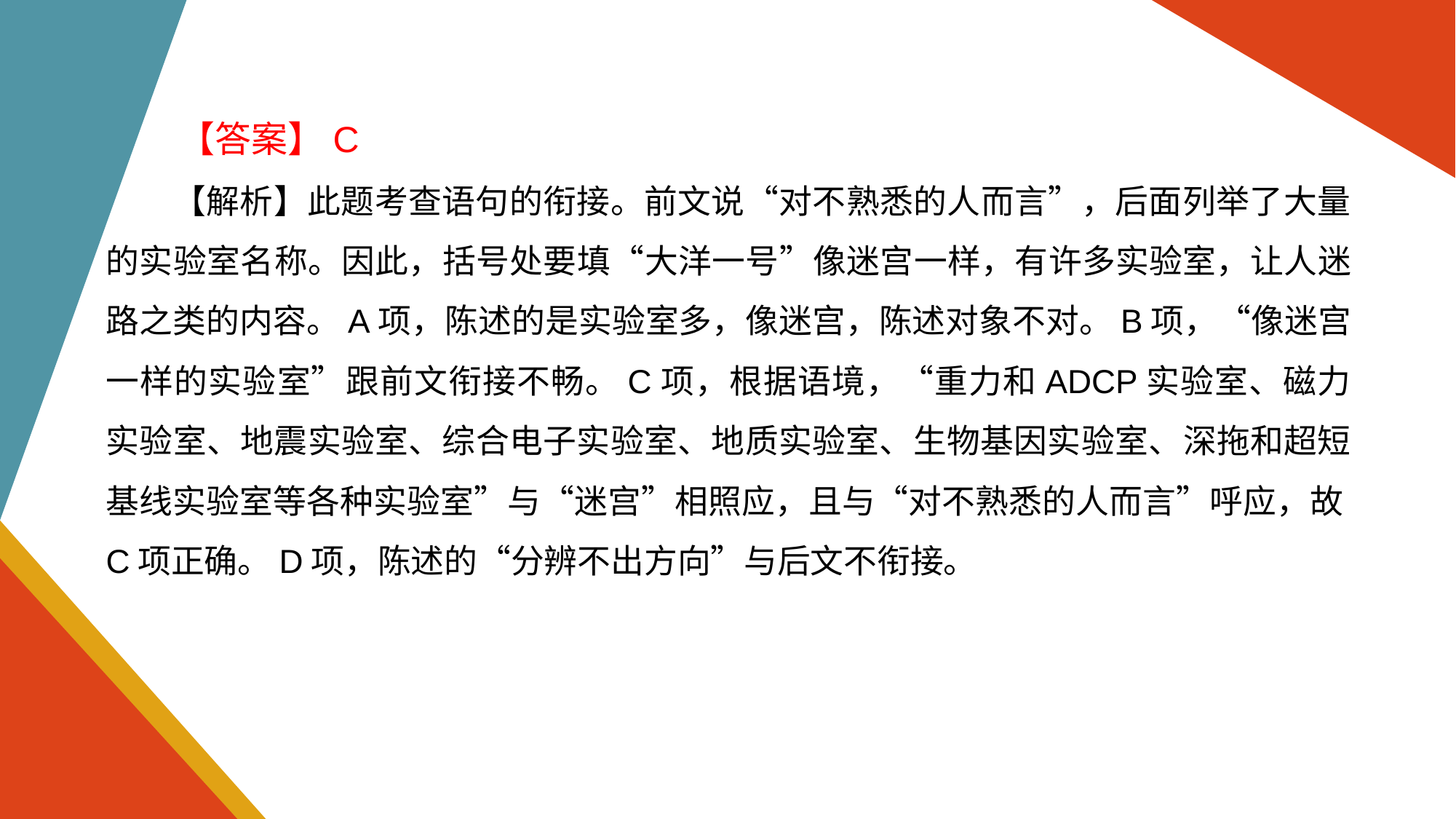

【答案】C
【解析】此题考查语句的衔接。前文说“对不熟悉的人而言”，后面列举了大量的实验室名称。因此，括号处要填“大洋一号”像迷宫一样，有许多实验室，让人迷路之类的内容。A项，陈述的是实验室多，像迷宫，陈述对象不对。B项，“像迷宫一样的实验室”跟前文衔接不畅。C项，根据语境，“重力和ADCP实验室、磁力实验室、地震实验室、综合电子实验室、地质实验室、生物基因实验室、深拖和超短基线实验室等各种实验室”与“迷宫”相照应，且与“对不熟悉的人而言”呼应，故C项正确。D项，陈述的“分辨不出方向”与后文不衔接。